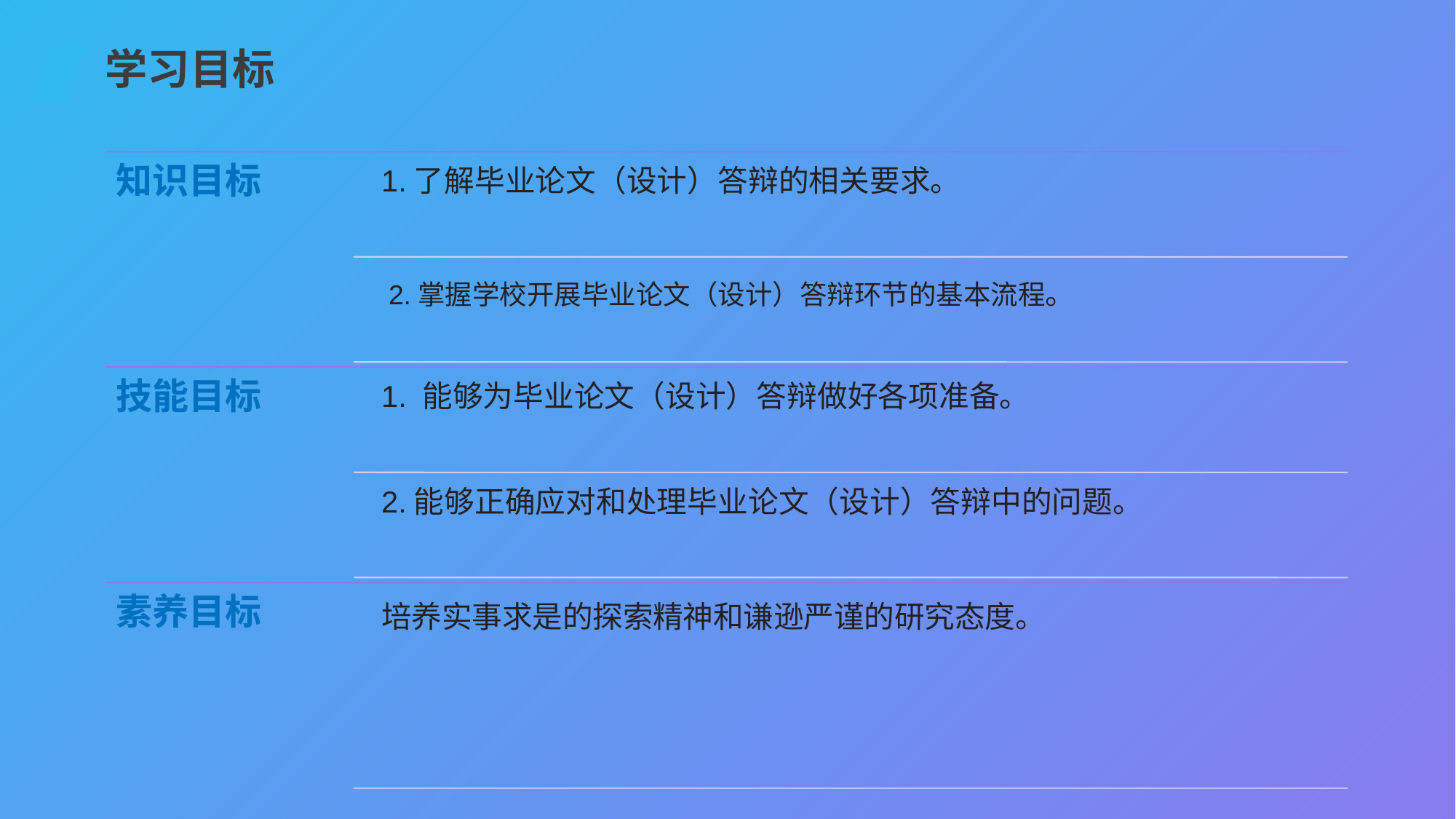

学习目标
知识目标
1.了解毕业论文（设计）答辩的相关要求。
2.掌握学校开展毕业论文（设计）答辩环节的基本流程。
技能目标
1. 能够为毕业论文（设计）答辩做好各项准备。
2.能够正确应对和处理毕业论文（设计）答辩中的问题。
素养目标
培养实事求是的探索精神和谦逊严谨的研究态度。